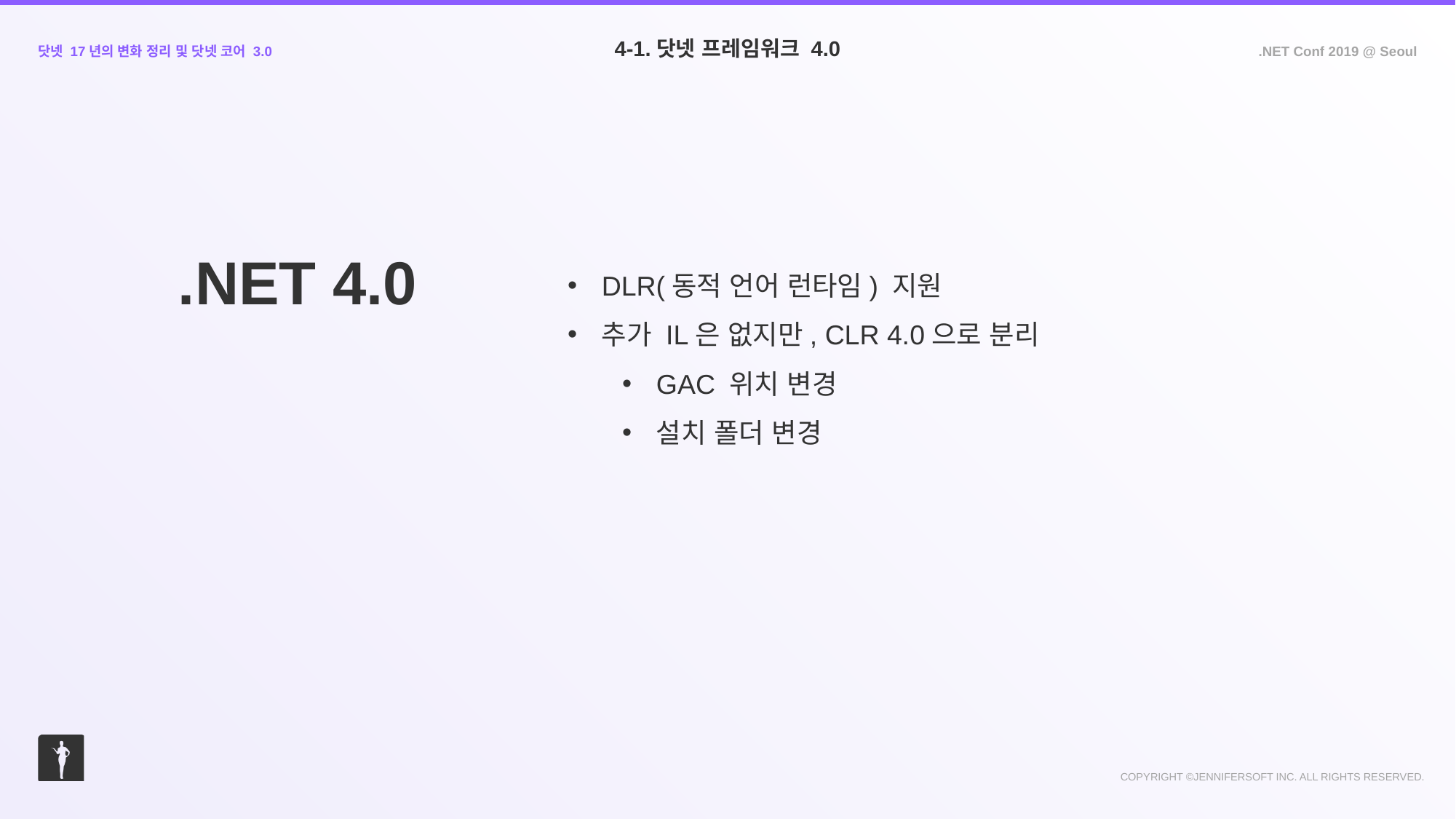

4-1.닷넷 프레임워크 4.0
.NET 4.0
DLR(동적 언어 런타임) 지원
추가 IL은 없지만, CLR 4.0으로 분리
GAC 위치 변경
설치 폴더 변경